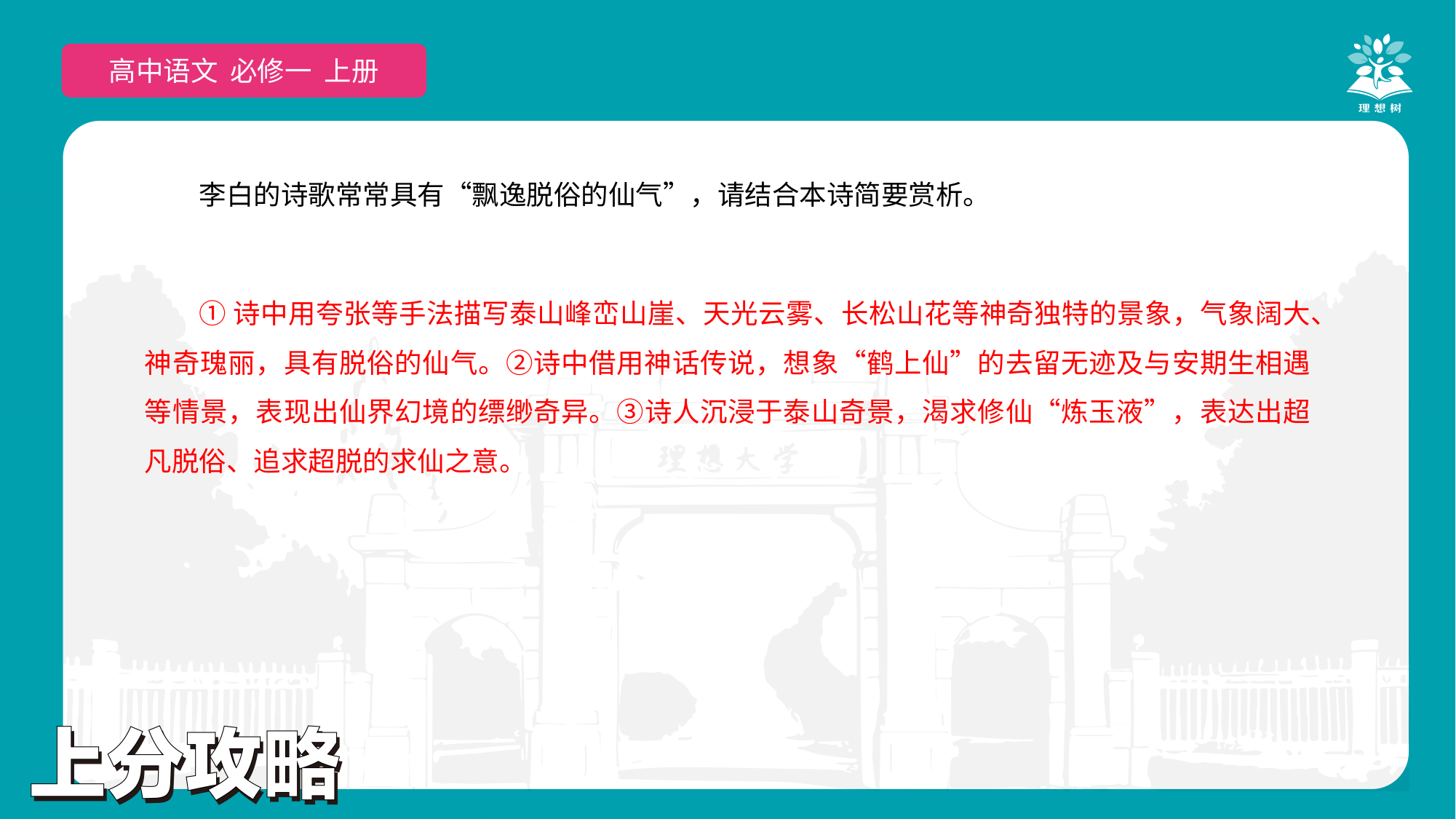

高中语文  必修一  上册
李白的诗歌常常具有“飘逸脱俗的仙气”，请结合本诗简要赏析。
①诗中用夸张等手法描写泰山峰峦山崖、天光云雾、长松山花等神奇独特的景象，气象阔大、神奇瑰丽，具有脱俗的仙气。②诗中借用神话传说，想象“鹤上仙”的去留无迹及与安期生相遇等情景，表现出仙界幻境的缥缈奇异。③诗人沉浸于泰山奇景，渴求修仙“炼玉液”，表达出超凡脱俗、追求超脱的求仙之意。